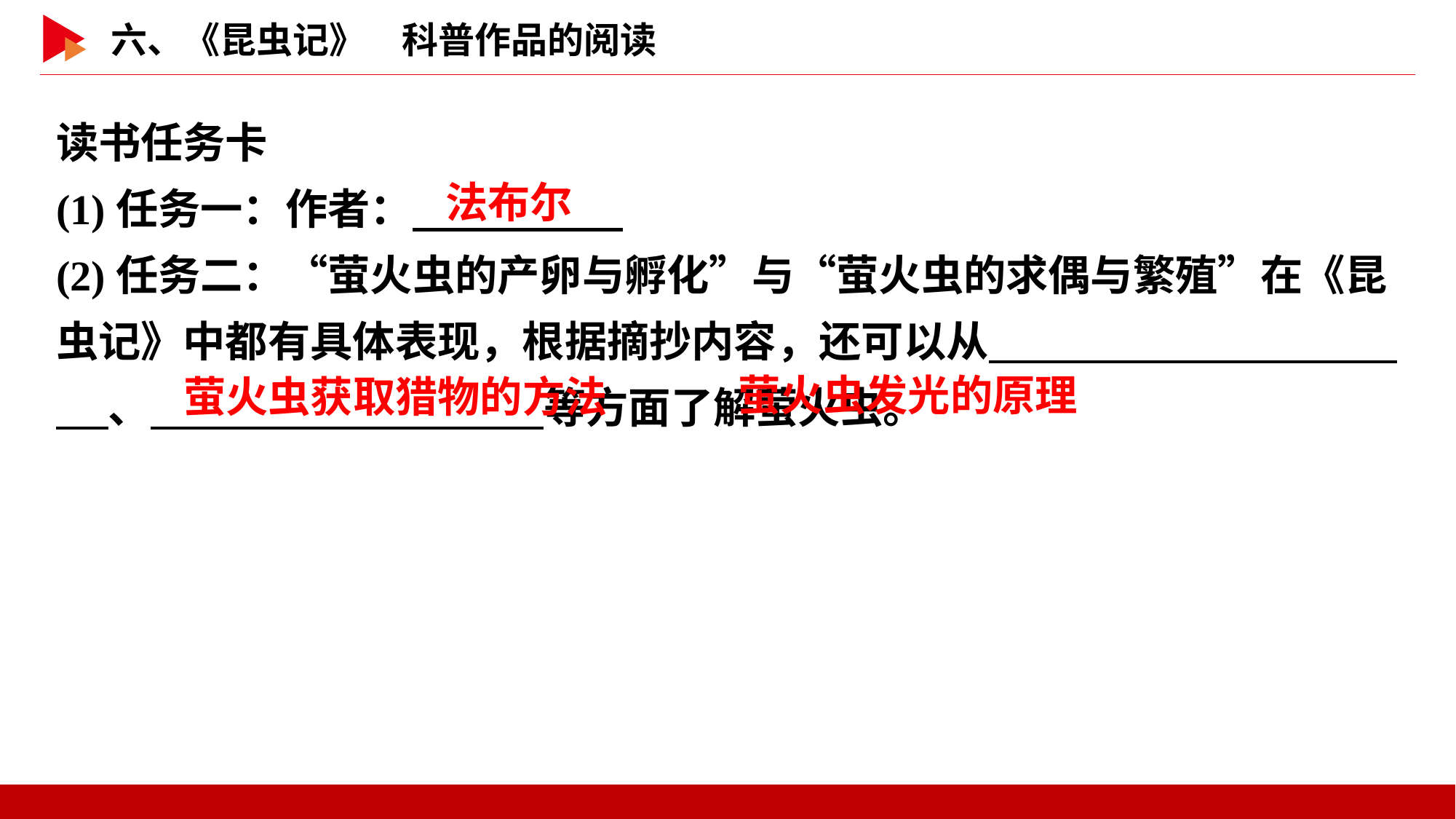

读书任务卡
(1)任务一：作者：
(2)任务二：“萤火虫的产卵与孵化”与“萤火虫的求偶与繁殖”在《昆虫记》中都有具体表现，根据摘抄内容，还可以从　                                        　、　                                　等方面了解萤火虫。
法布尔
萤火虫发光的原理
萤火虫获取猎物的方法